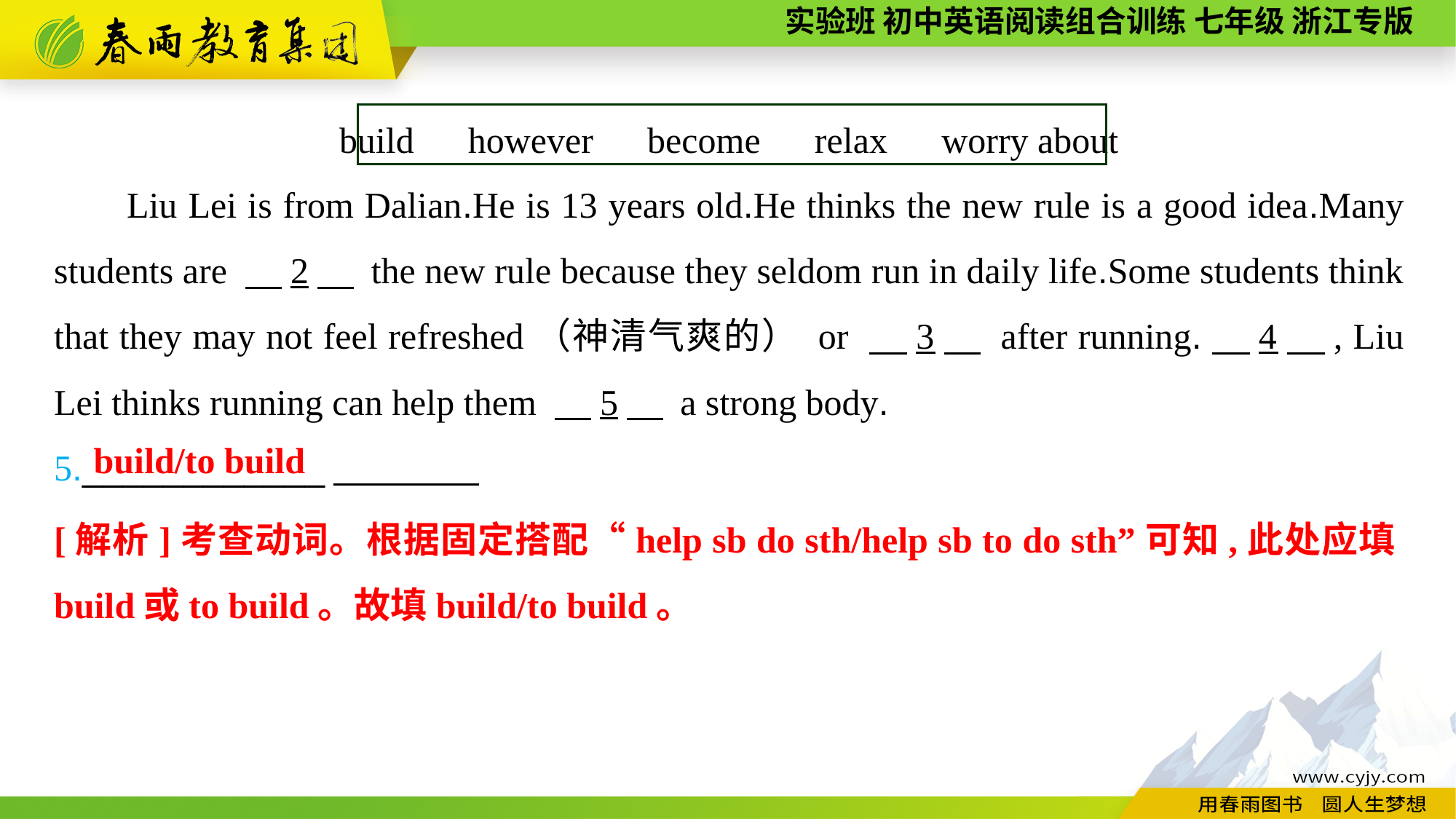

build　however　become　relax　worry about
Liu Lei is from Dalian.He is 13 years old.He thinks the new rule is a good idea.Many students are 　2　 the new rule because they seldom run in daily life.Some students think that they may not feel refreshed（神清气爽的） or 　3　 after running.　4　, Liu Lei thinks running can help them 　5　 a strong body.
5.____________

build/to build
[解析]考查动词。根据固定搭配“help sb do sth/help sb to do sth”可知,此处应填build或to build。故填build/to build。